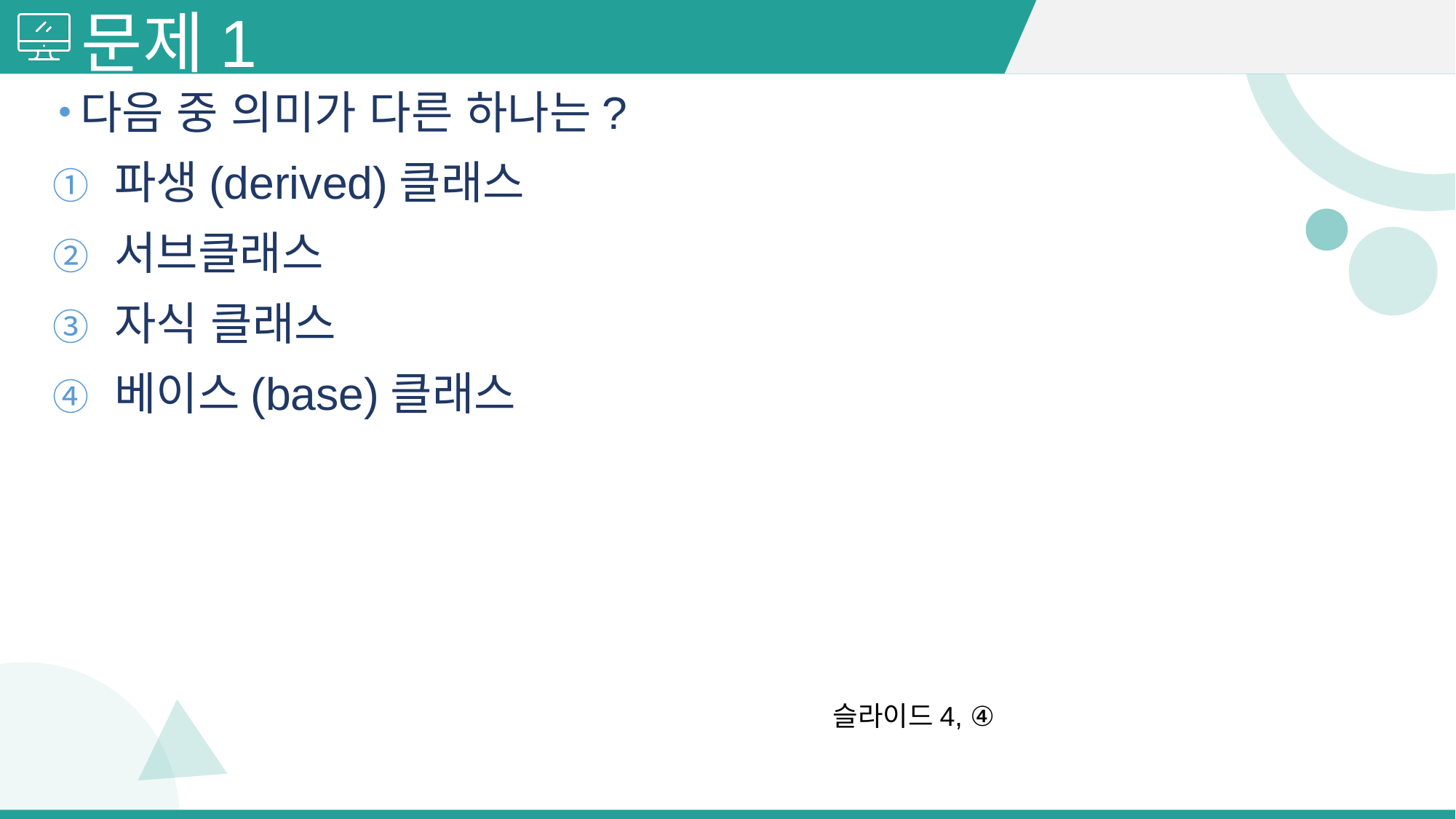

# 문제1
다음 중 의미가 다른 하나는?
파생(derived)클래스
서브클래스
자식 클래스
베이스(base)클래스
슬라이드4, ④